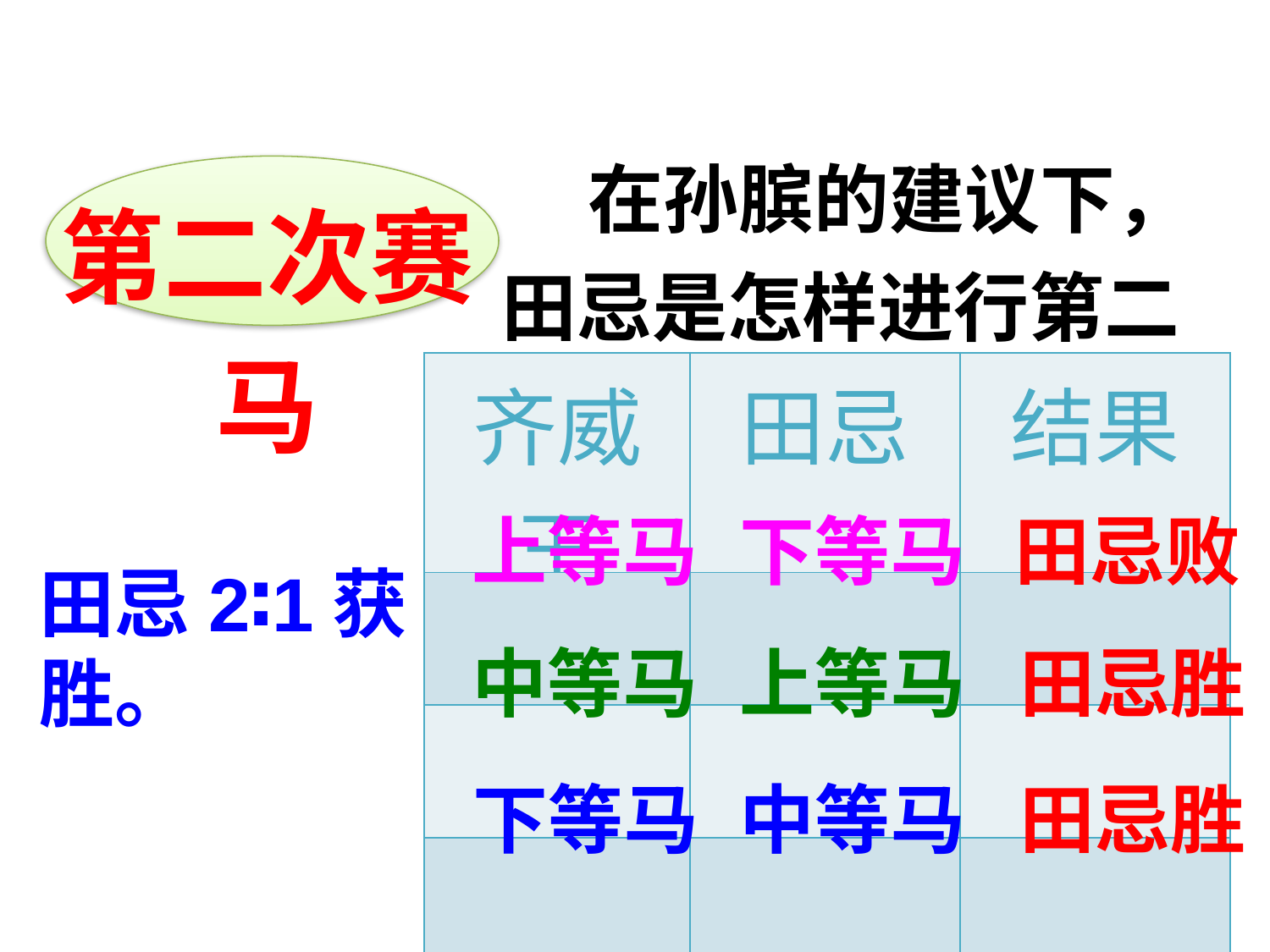

在孙膑的建议下，田忌是怎样进行第二次赛马的？

第二次赛马
| 齐威王 | 田忌 | 结果 |
| --- | --- | --- |
|  |  |  |
|  |  |  |
|  |  |  |
上等马
下等马
田忌败
田忌2∶1获胜。
中等马
上等马
田忌胜
下等马
中等马
田忌胜